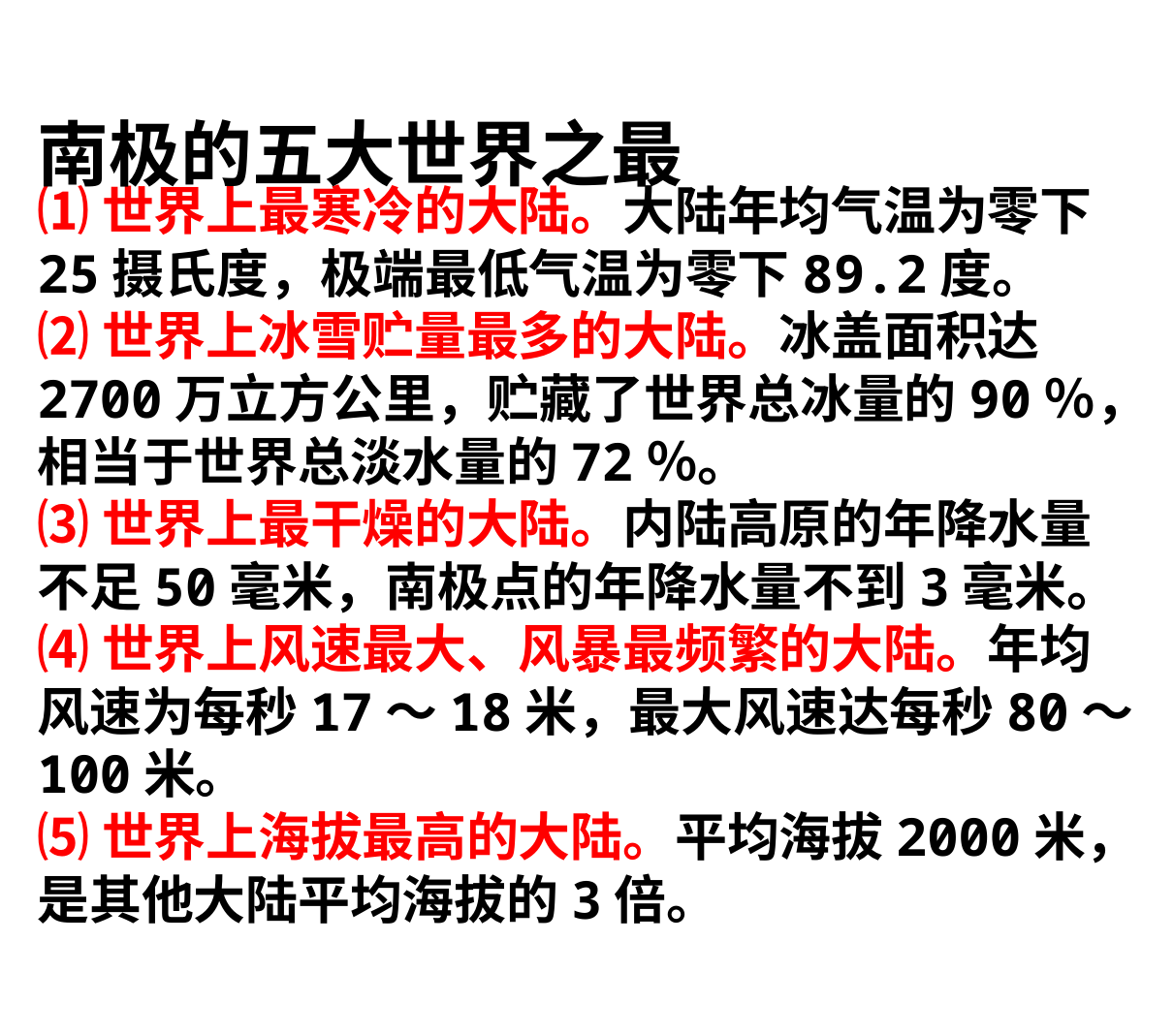

南极的五大世界之最
⑴世界上最寒冷的大陆。大陆年均气温为零下25摄氏度，极端最低气温为零下89.2度。
⑵世界上冰雪贮量最多的大陆。冰盖面积达2700万立方公里，贮藏了世界总冰量的90％，相当于世界总淡水量的72％。
⑶世界上最干燥的大陆。内陆高原的年降水量不足50毫米，南极点的年降水量不到3毫米。
⑷世界上风速最大、风暴最频繁的大陆。年均风速为每秒17～18米，最大风速达每秒80～100米。
⑸世界上海拔最高的大陆。平均海拔2000米，是其他大陆平均海拔的3倍。